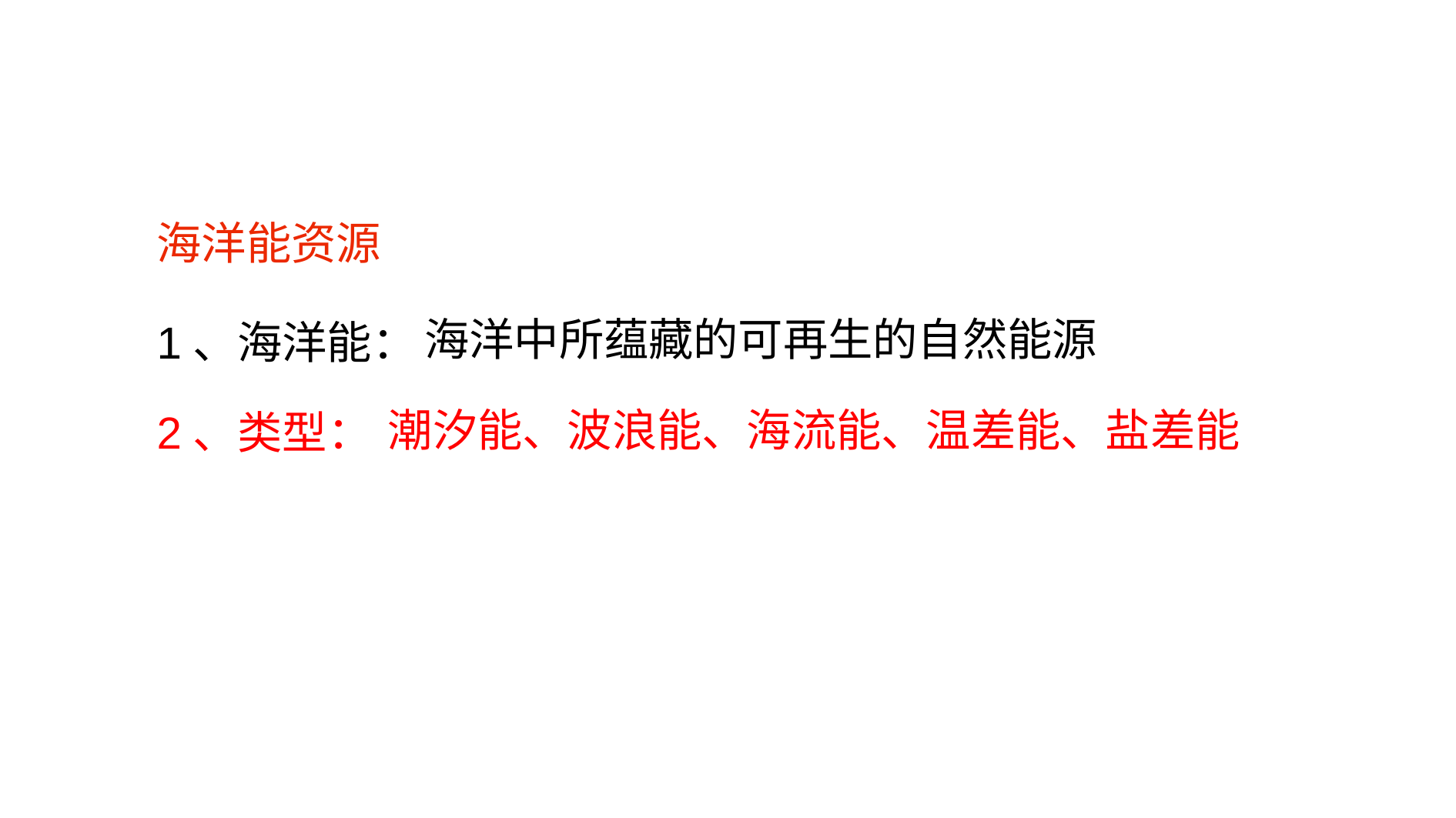

海洋能资源
海洋中所蕴藏的可再生的自然能源
1、海洋能：
潮汐能、波浪能、海流能、温差能、盐差能
2、类型：